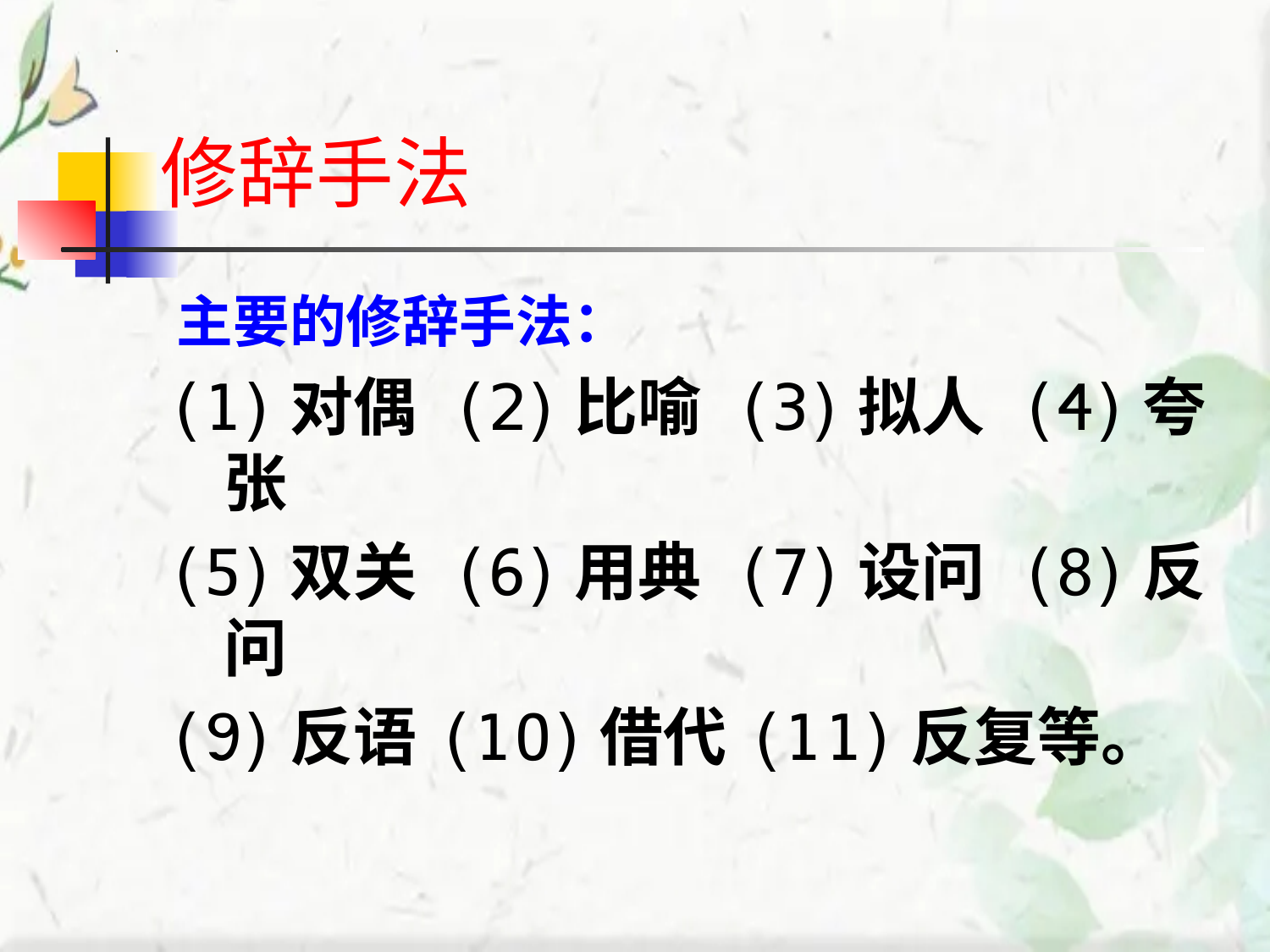

# 修辞手法
主要的修辞手法：
(1)对偶  (2)比喻  (3)拟人  (4)夸张
(5)双关  (6)用典  (7)设问  (8)反问
(9)反语 (10)借代 (11)反复等。